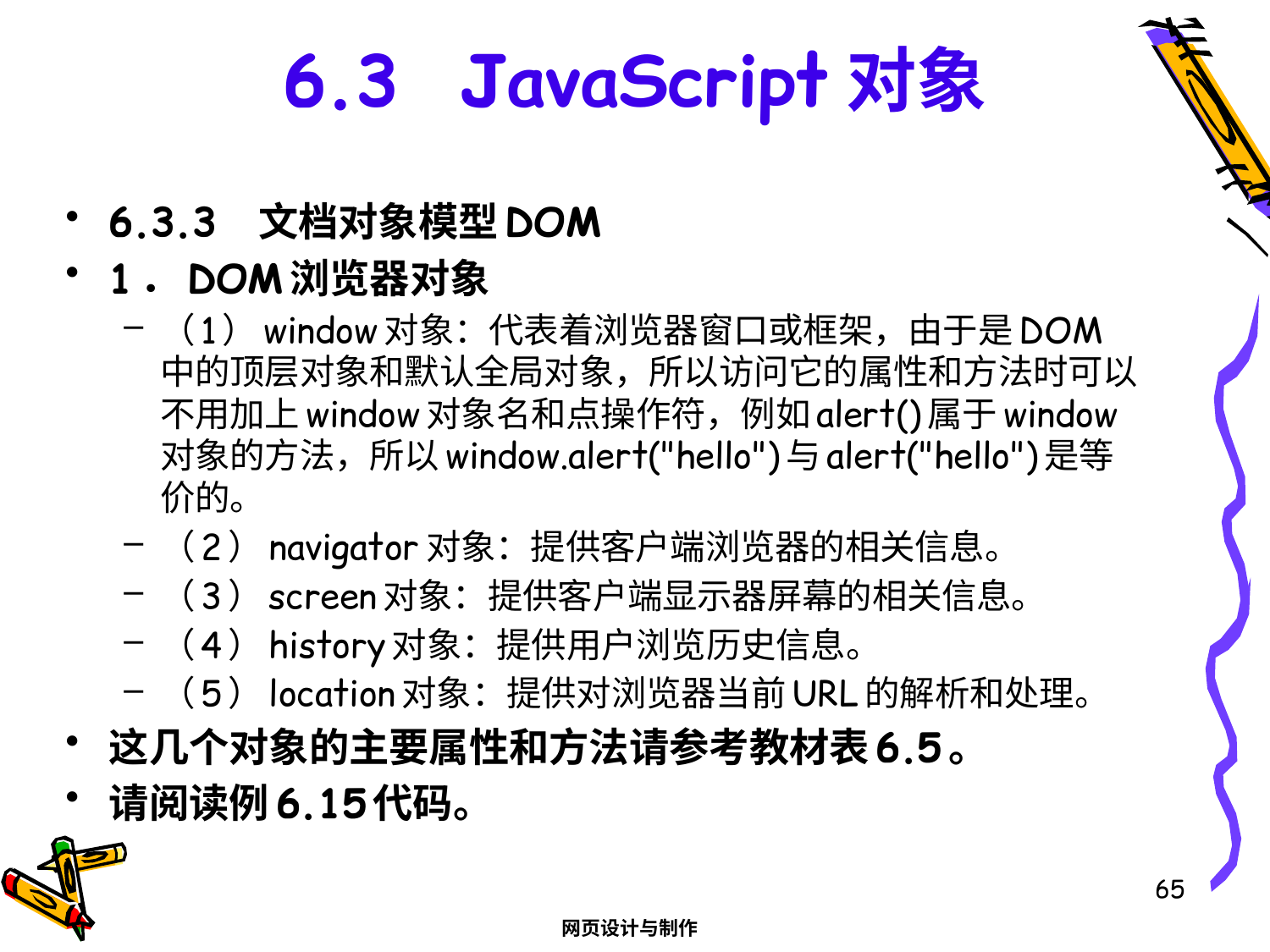

# 6.3  JavaScript对象
6.3.3  文档对象模型DOM
1．DOM浏览器对象
（1）window对象：代表着浏览器窗口或框架，由于是DOM中的顶层对象和默认全局对象，所以访问它的属性和方法时可以不用加上window对象名和点操作符，例如alert()属于window对象的方法，所以window.alert("hello")与alert("hello")是等价的。
（2）navigator对象：提供客户端浏览器的相关信息。
（3）screen对象：提供客户端显示器屏幕的相关信息。
（4）history对象：提供用户浏览历史信息。
（5）location对象：提供对浏览器当前URL的解析和处理。
这几个对象的主要属性和方法请参考教材表6.5。
请阅读例6.15代码。
65
网页设计与制作